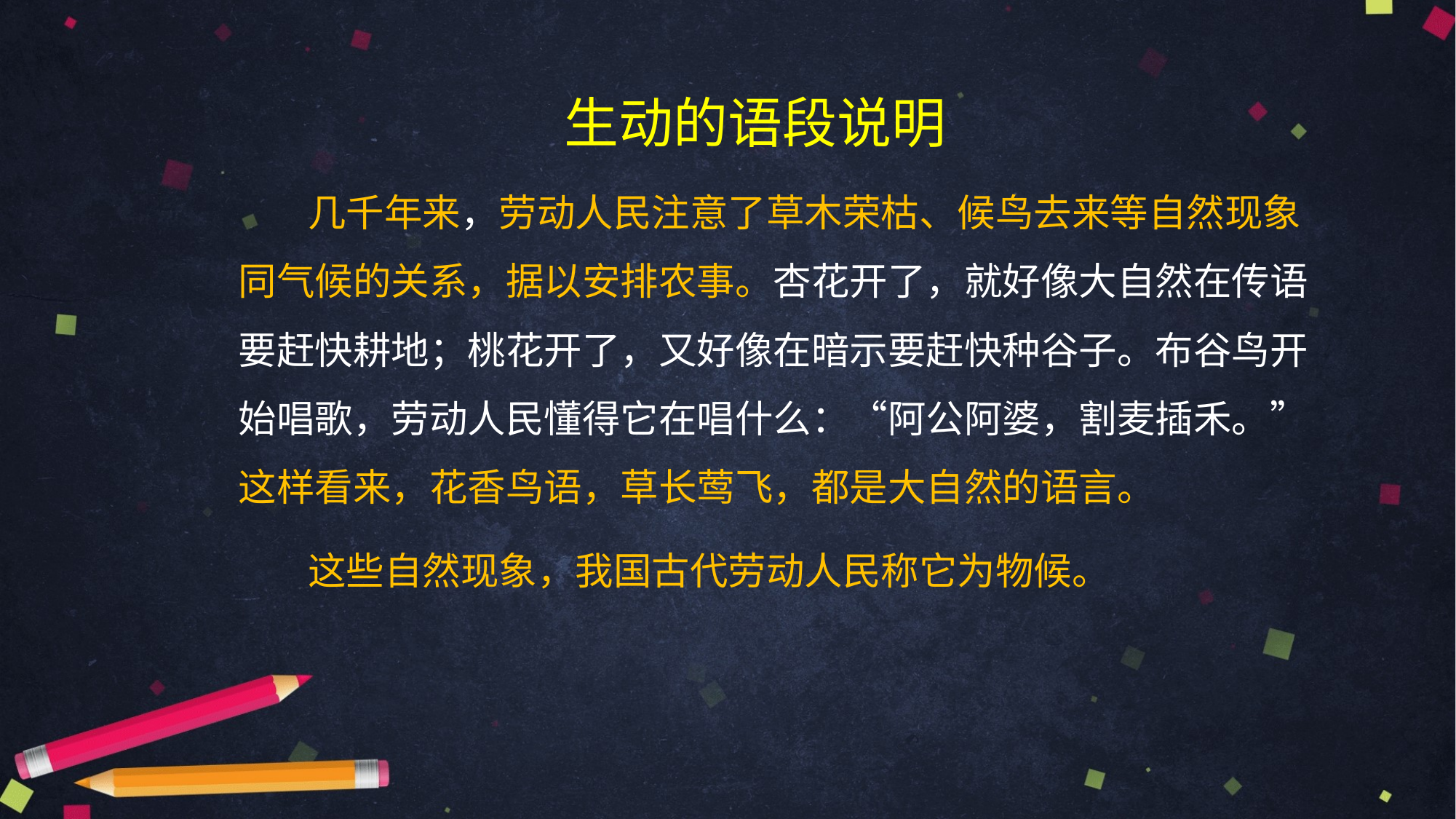

生动的语段说明
 几千年来，劳动人民注意了草木荣枯、候鸟去来等自然现象同气候的关系，据以安排农事。杏花开了，就好像大自然在传语要赶快耕地；桃花开了，又好像在暗示要赶快种谷子。布谷鸟开始唱歌，劳动人民懂得它在唱什么：“阿公阿婆，割麦插禾。”这样看来，花香鸟语，草长莺飞，都是大自然的语言。
 这些自然现象，我国古代劳动人民称它为物候。